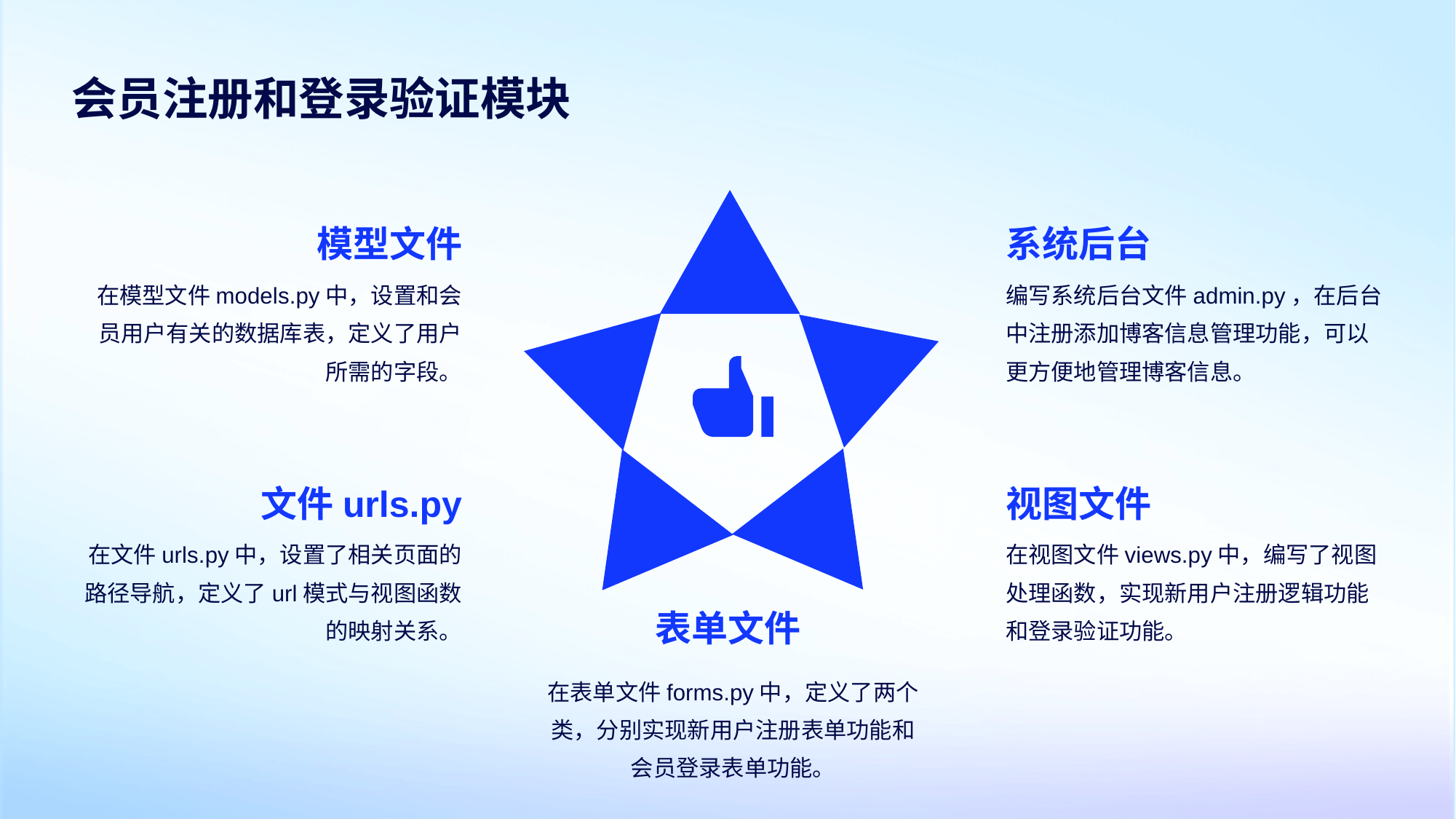

会员注册和登录验证模块

模型文件
系统后台
在模型文件models.py中，设置和会员用户有关的数据库表，定义了用户所需的字段。
编写系统后台文件admin.py，在后台中注册添加博客信息管理功能，可以更方便地管理博客信息。

文件urls.py
视图文件

在文件urls.py中，设置了相关页面的路径导航，定义了url模式与视图函数的映射关系。
在视图文件views.py中，编写了视图处理函数，实现新用户注册逻辑功能和登录验证功能。
表单文件
在表单文件forms.py中，定义了两个类，分别实现新用户注册表单功能和会员登录表单功能。